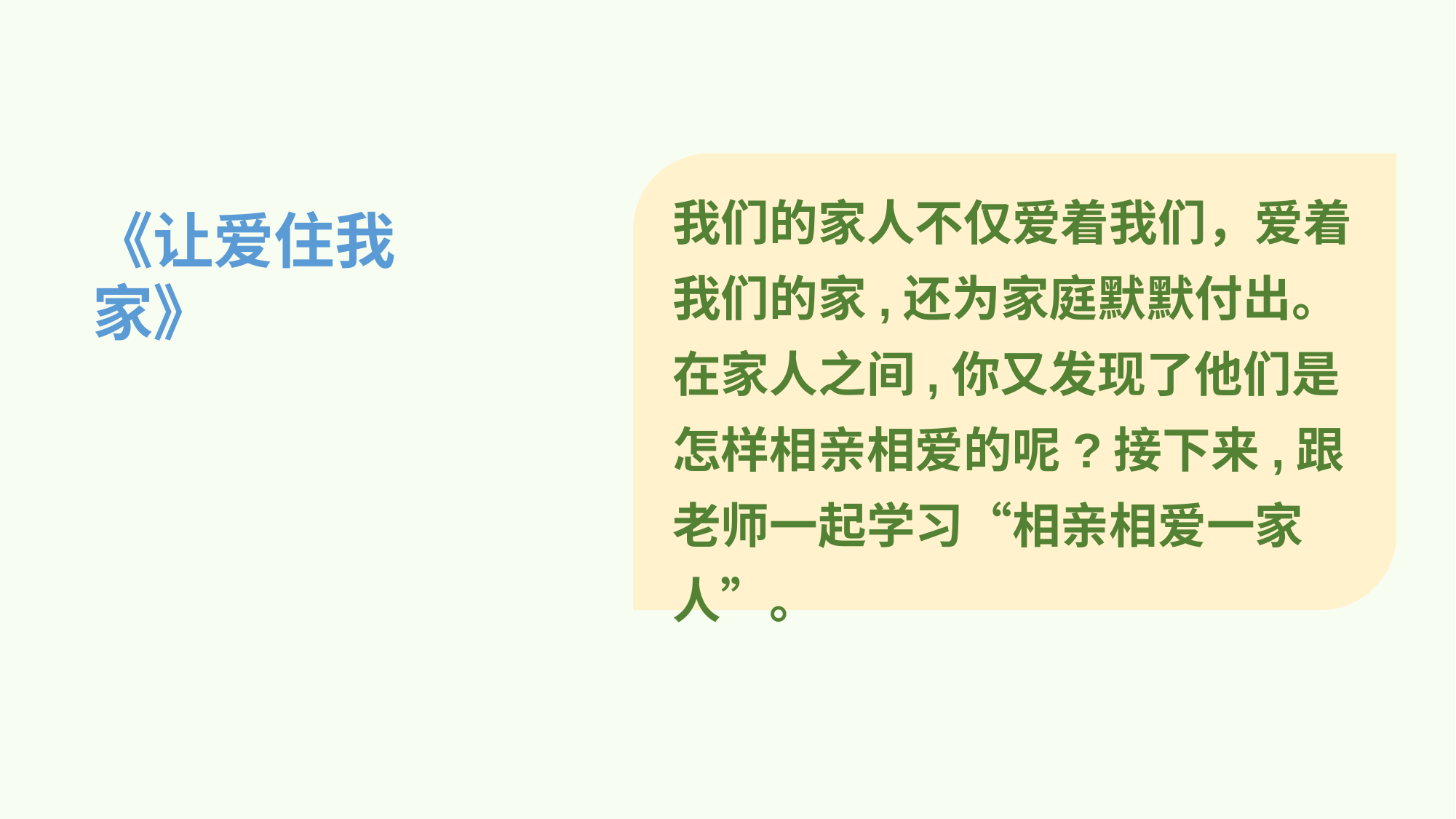

https://www.ypppt.com/

我们的家人不仅爱着我们，爱着我们的家,还为家庭默默付出。在家人之间,你又发现了他们是怎样相亲相爱的呢?接下来,跟老师一起学习“相亲相爱一家人”。
《让爱住我家》